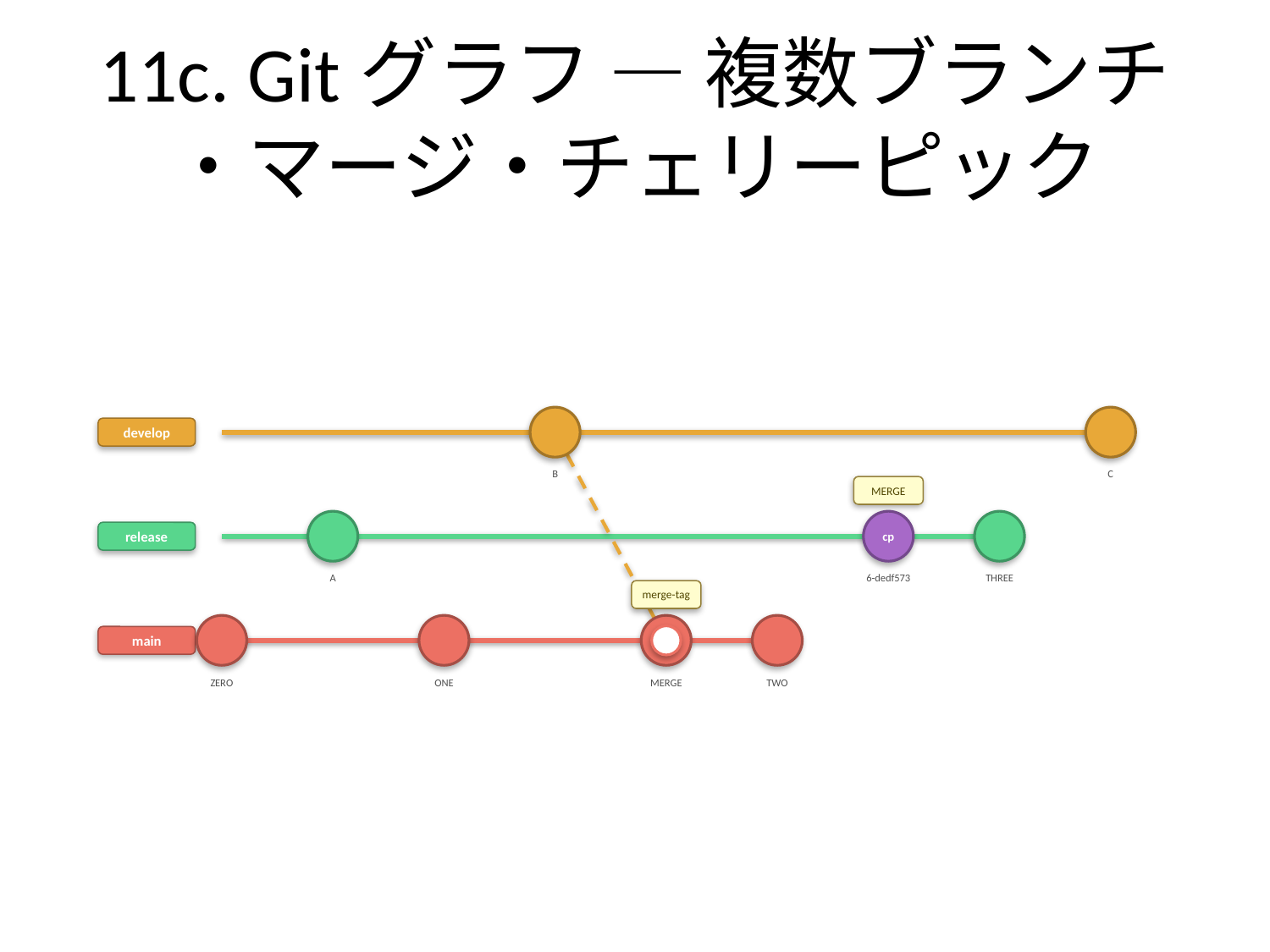

# 11c. Gitグラフ — 複数ブランチ・マージ・チェリーピック

develop
B
C
MERGE

cp

release
A
6-dedf573
THREE
merge-tag

main
ZERO
ONE
MERGE
TWO